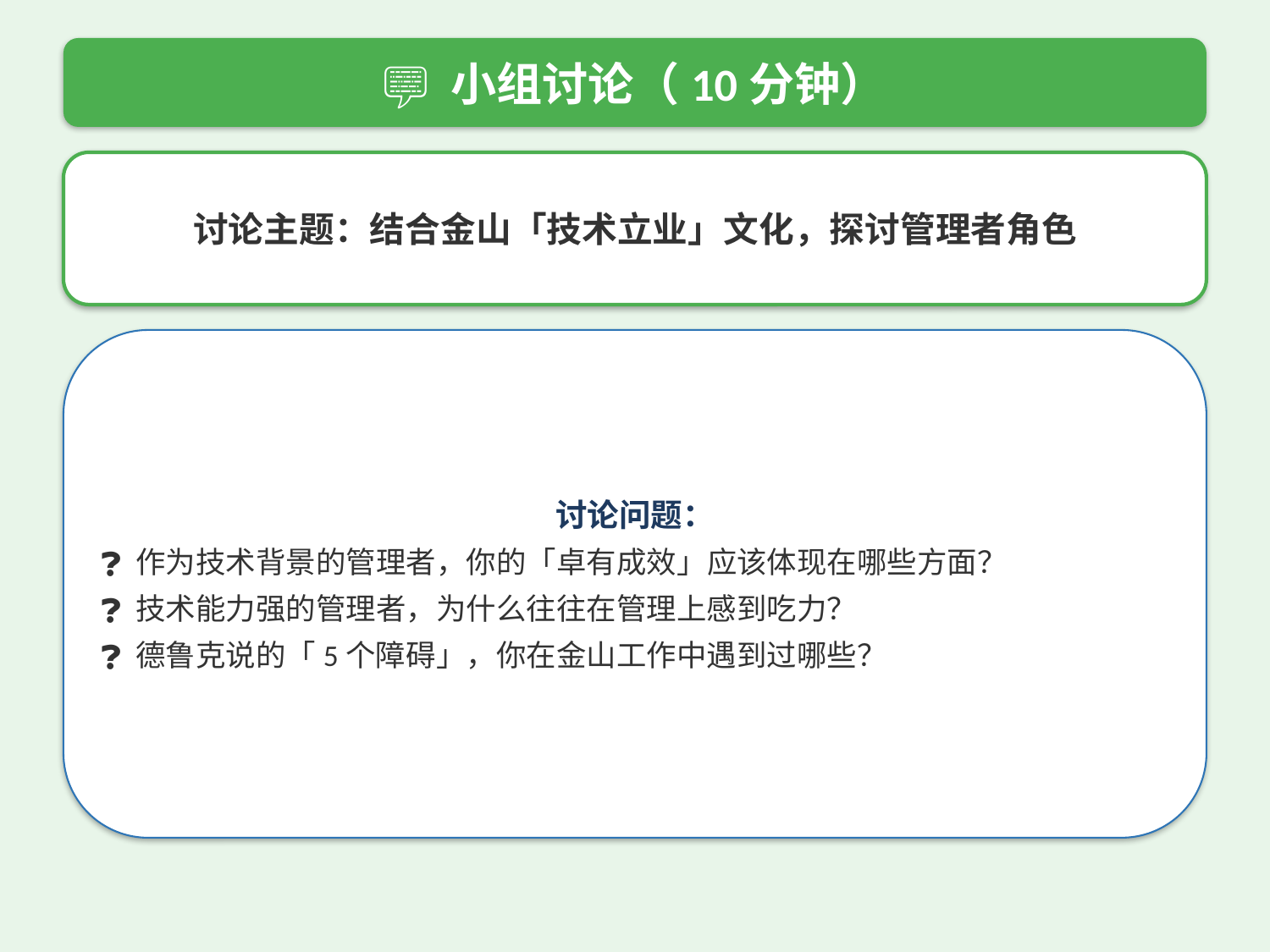

💬 小组讨论（10分钟）
讨论主题：结合金山「技术立业」文化，探讨管理者角色
讨论问题：
❓ 作为技术背景的管理者，你的「卓有成效」应该体现在哪些方面？
❓ 技术能力强的管理者，为什么往往在管理上感到吃力？
❓ 德鲁克说的「5个障碍」，你在金山工作中遇到过哪些？